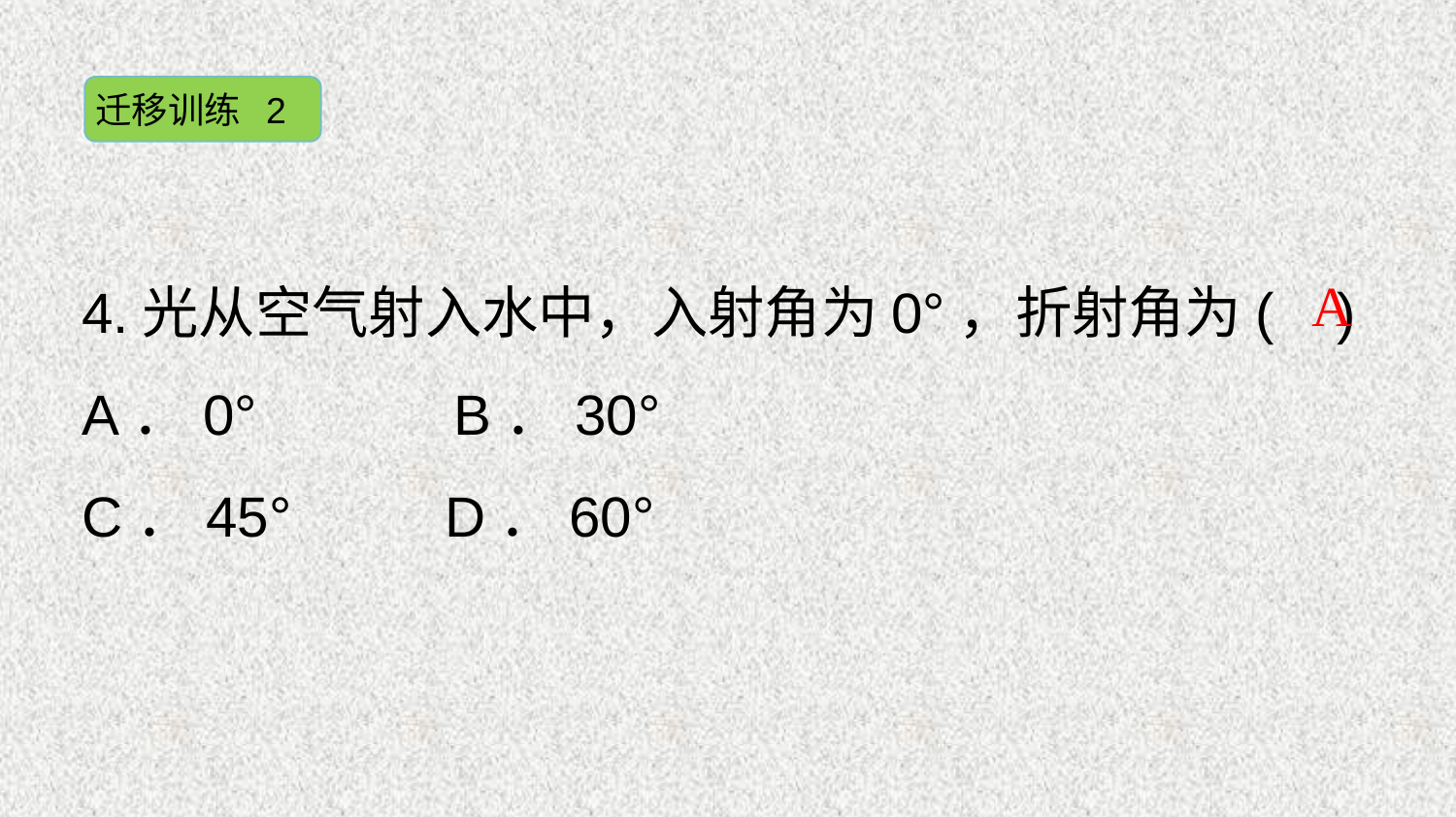

迁移训练  2
4.光从空气射入水中，入射角为0°，折射角为(    )
A．0°　　　B．30°
C．45°　　 D．60°
A